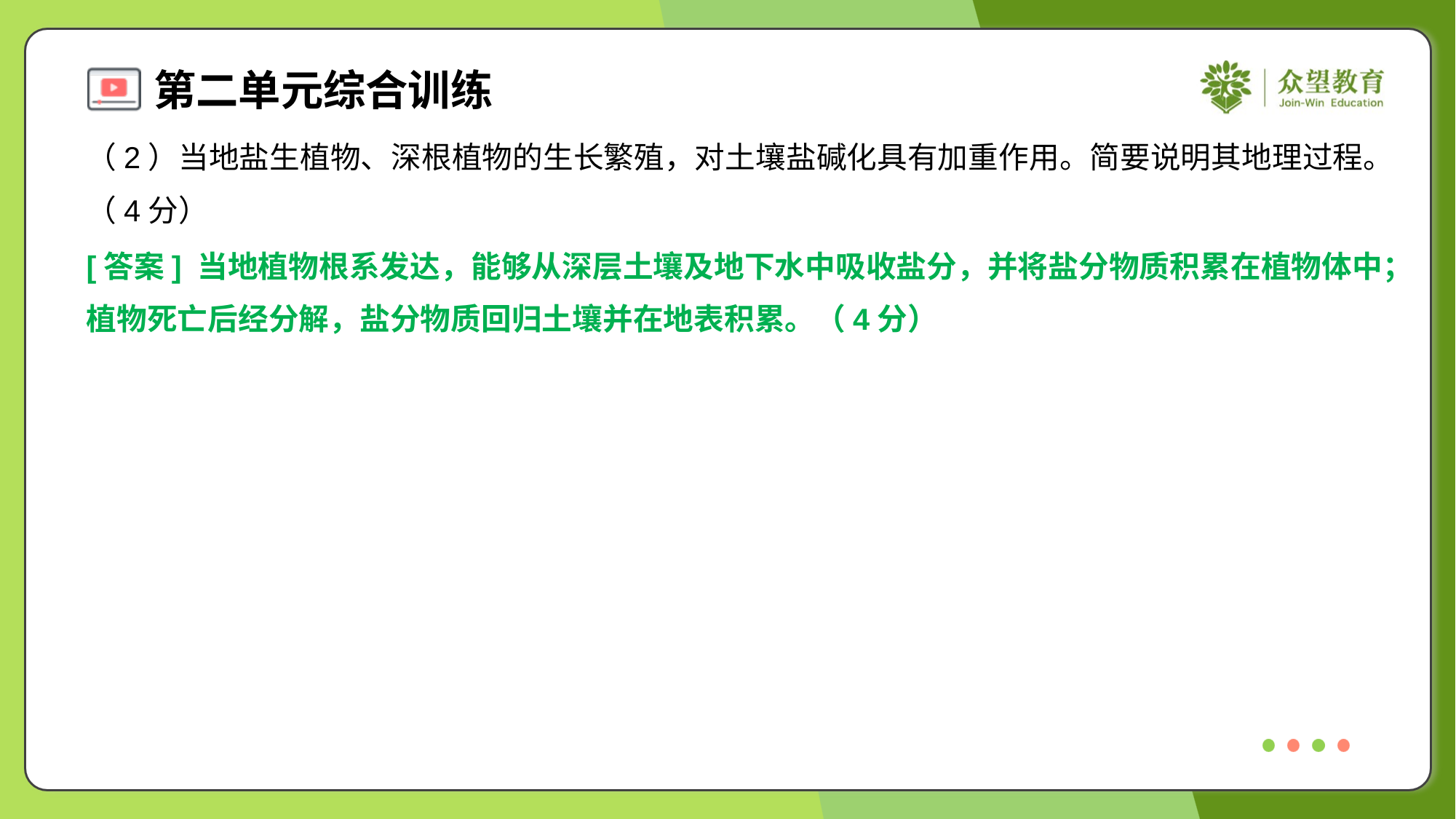

（2）当地盐生植物、深根植物的生长繁殖，对土壤盐碱化具有加重作用。简要说明其地理过程。
（4分）
[答案] 当地植物根系发达，能够从深层土壤及地下水中吸收盐分，并将盐分物质积累在植物体中；
植物死亡后经分解，盐分物质回归土壤并在地表积累。（4分）